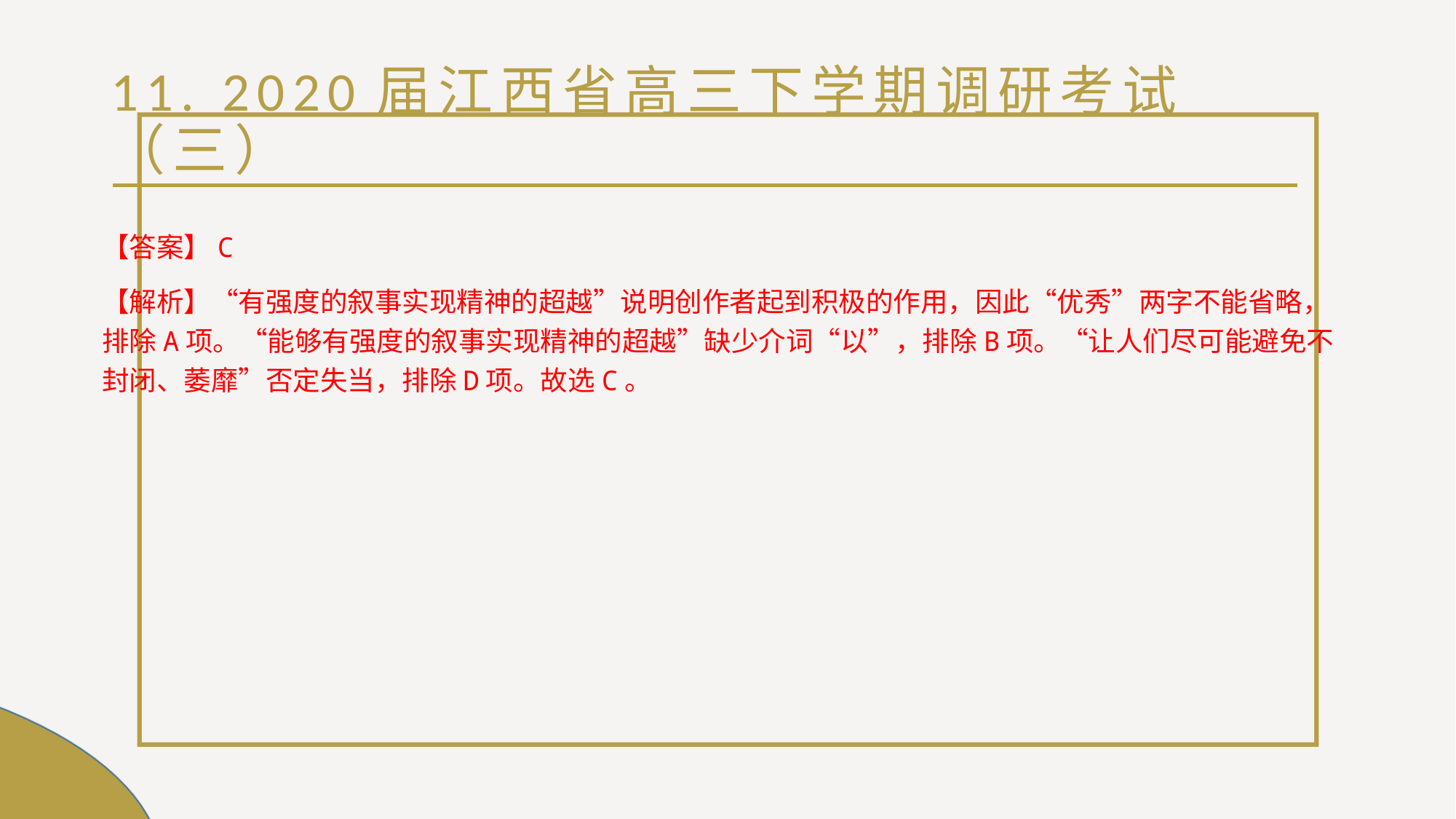

# 11. 2020届江西省高三下学期调研考试（三）
【答案】C
【解析】“有强度的叙事实现精神的超越”说明创作者起到积极的作用，因此“优秀”两字不能省略，排除A项。“能够有强度的叙事实现精神的超越”缺少介词“以”，排除B项。“让人们尽可能避免不封闭、萎靡”否定失当，排除D项。故选C。